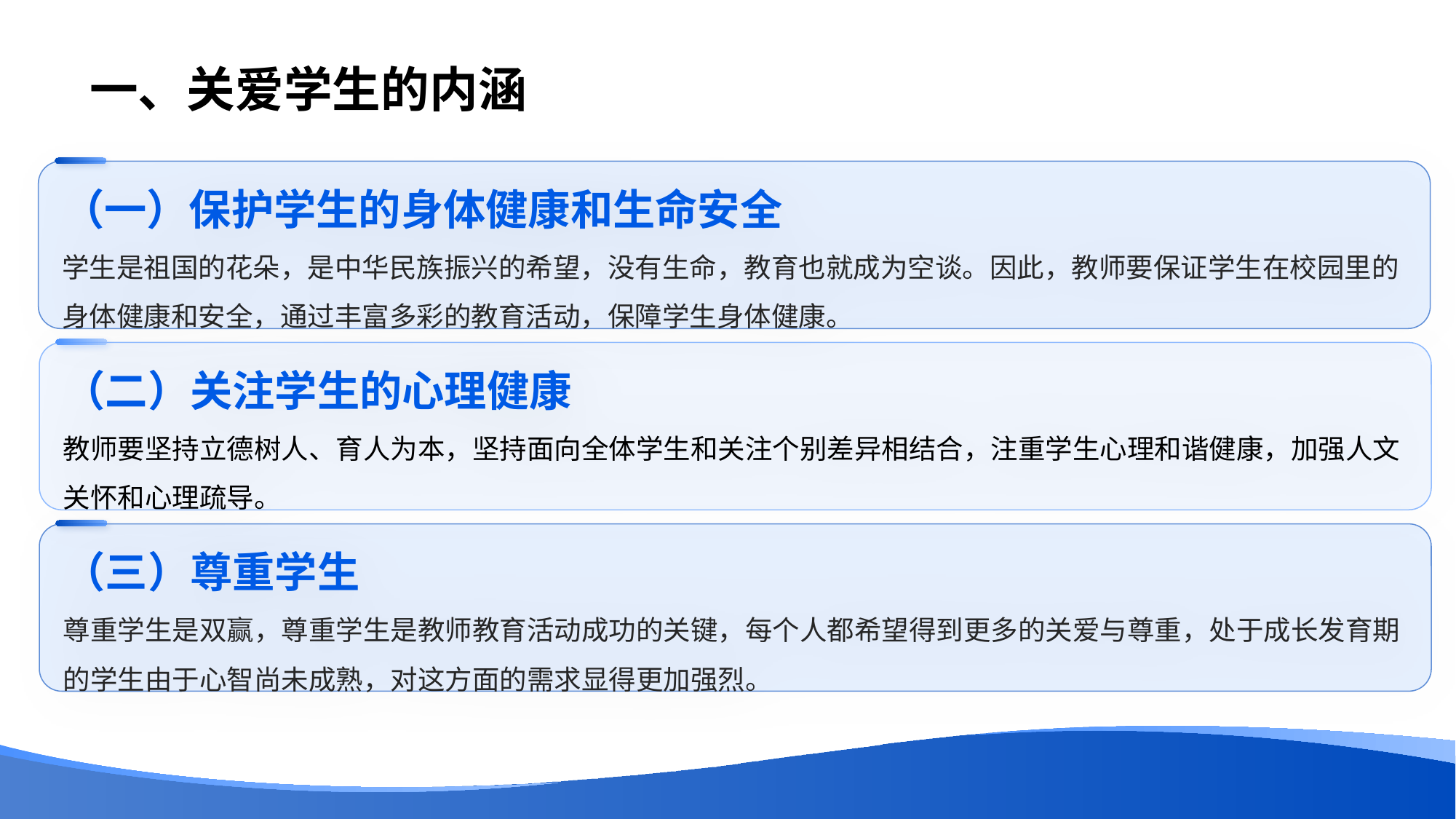

# 一、关爱学生的内涵

（一）保护学生的身体健康和生命安全
学生是祖国的花朵，是中华民族振兴的希望，没有生命，教育也就成为空谈。因此，教师要保证学生在校园里的身体健康和安全，通过丰富多彩的教育活动，保障学生身体健康。

（二）关注学生的心理健康
教师要坚持立德树人、育人为本，坚持面向全体学生和关注个别差异相结合，注重学生心理和谐健康，加强人文关怀和心理疏导。

（三）尊重学生
尊重学生是双赢，尊重学生是教师教育活动成功的关键，每个人都希望得到更多的关爱与尊重，处于成长发育期的学生由于心智尚未成熟，对这方面的需求显得更加强烈。